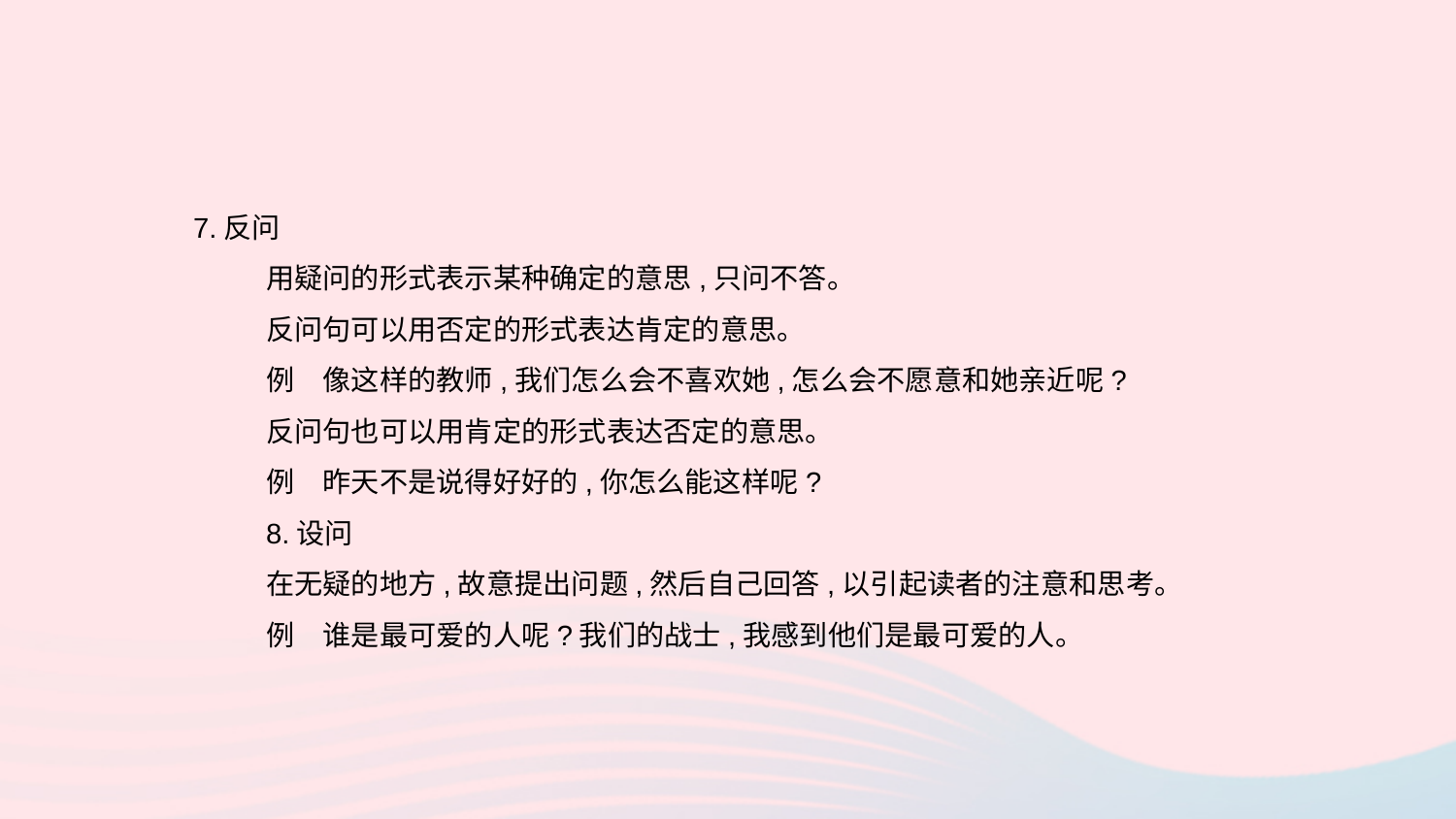

7.反问
用疑问的形式表示某种确定的意思,只问不答。
反问句可以用否定的形式表达肯定的意思。
例　像这样的教师,我们怎么会不喜欢她,怎么会不愿意和她亲近呢?
反问句也可以用肯定的形式表达否定的意思。
例　昨天不是说得好好的,你怎么能这样呢?
8.设问
在无疑的地方,故意提出问题,然后自己回答,以引起读者的注意和思考。
例　谁是最可爱的人呢?我们的战士,我感到他们是最可爱的人。